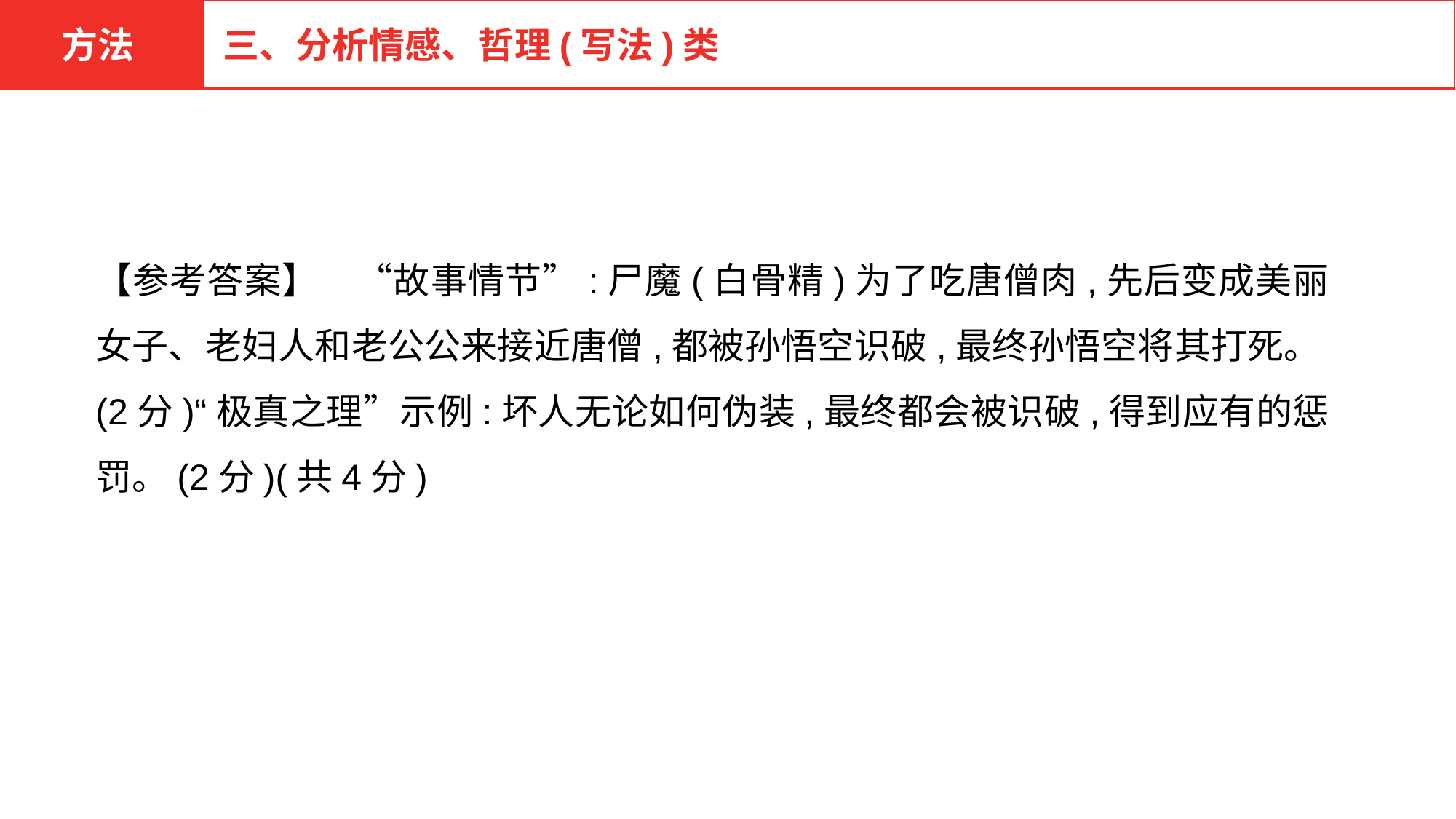

方法
三、分析情感、哲理(写法)类
【参考答案】　“故事情节”:尸魔(白骨精)为了吃唐僧肉,先后变成美丽女子、老妇人和老公公来接近唐僧,都被孙悟空识破,最终孙悟空将其打死。(2分)“极真之理”示例:坏人无论如何伪装,最终都会被识破,得到应有的惩罚。(2分)(共4分)